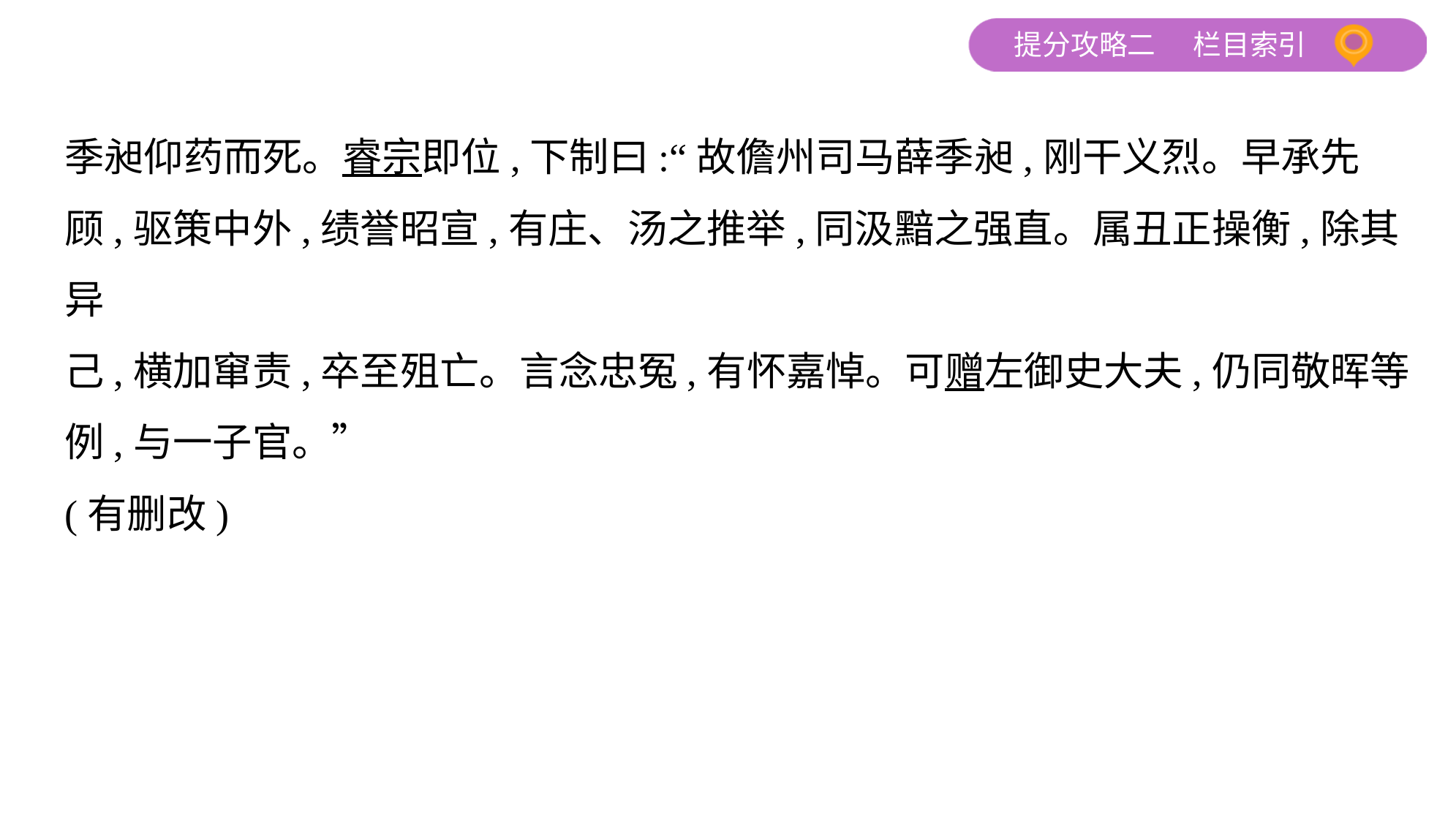

季昶仰药而死。睿宗即位,下制曰:“故儋州司马薛季昶,刚干义烈。早承先
顾,驱策中外,绩誉昭宣,有庄、汤之推举,同汲黯之强直。属丑正操衡,除其异
己,横加窜责,卒至殂亡。言念忠冤,有怀嘉悼。可赠左御史大夫,仍同敬晖等
例,与一子官。”
(有删改)